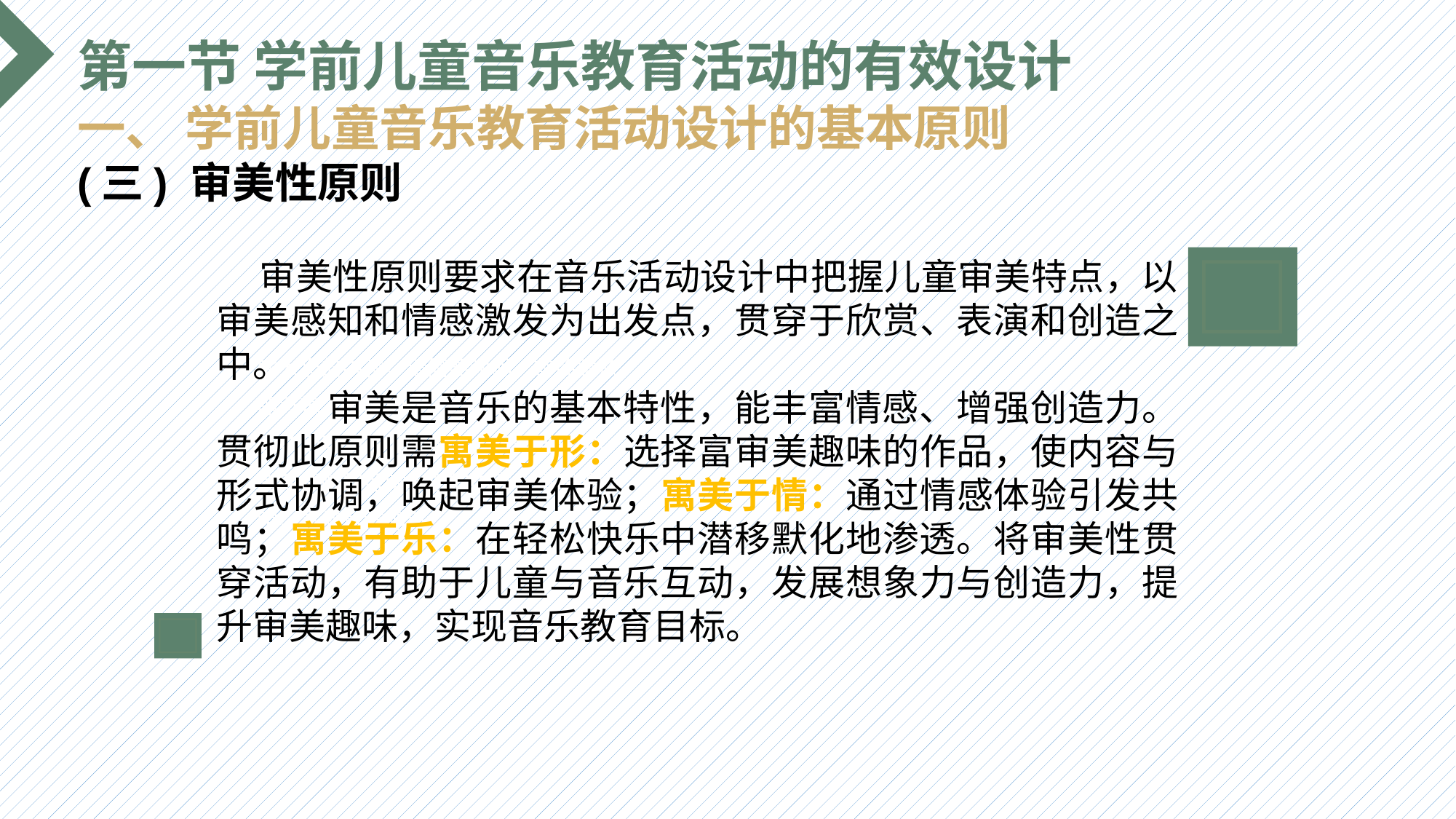

第一节 学前儿童音乐教育活动的有效设计
一、 学前儿童音乐教育活动设计的基本原则
(三) 审美性原则

    审美性原则要求在音乐活动设计中把握儿童审美特点，以审美感知和情感激发为出发点，贯穿于欣赏、表演和创造之中。
 	审美是音乐的基本特性，能丰富情感、增强创造力。贯彻此原则需寓美于形：选择富审美趣味的作品，使内容与形式协调，唤起审美体验；寓美于情：通过情感体验引发共鸣；寓美于乐：在轻松快乐中潜移默化地渗透。将审美性贯穿活动，有助于儿童与音乐互动，发展想象力与创造力，提升审美趣味，实现音乐教育目标。

选题背景
输入您的内容，请简要说明，言简意赅即可输入您的内容，请简要说明，言简意赅即可输入您的内容，请简要说明，言简意赅即可输入您的内容，请简要说明，言简意赅即可